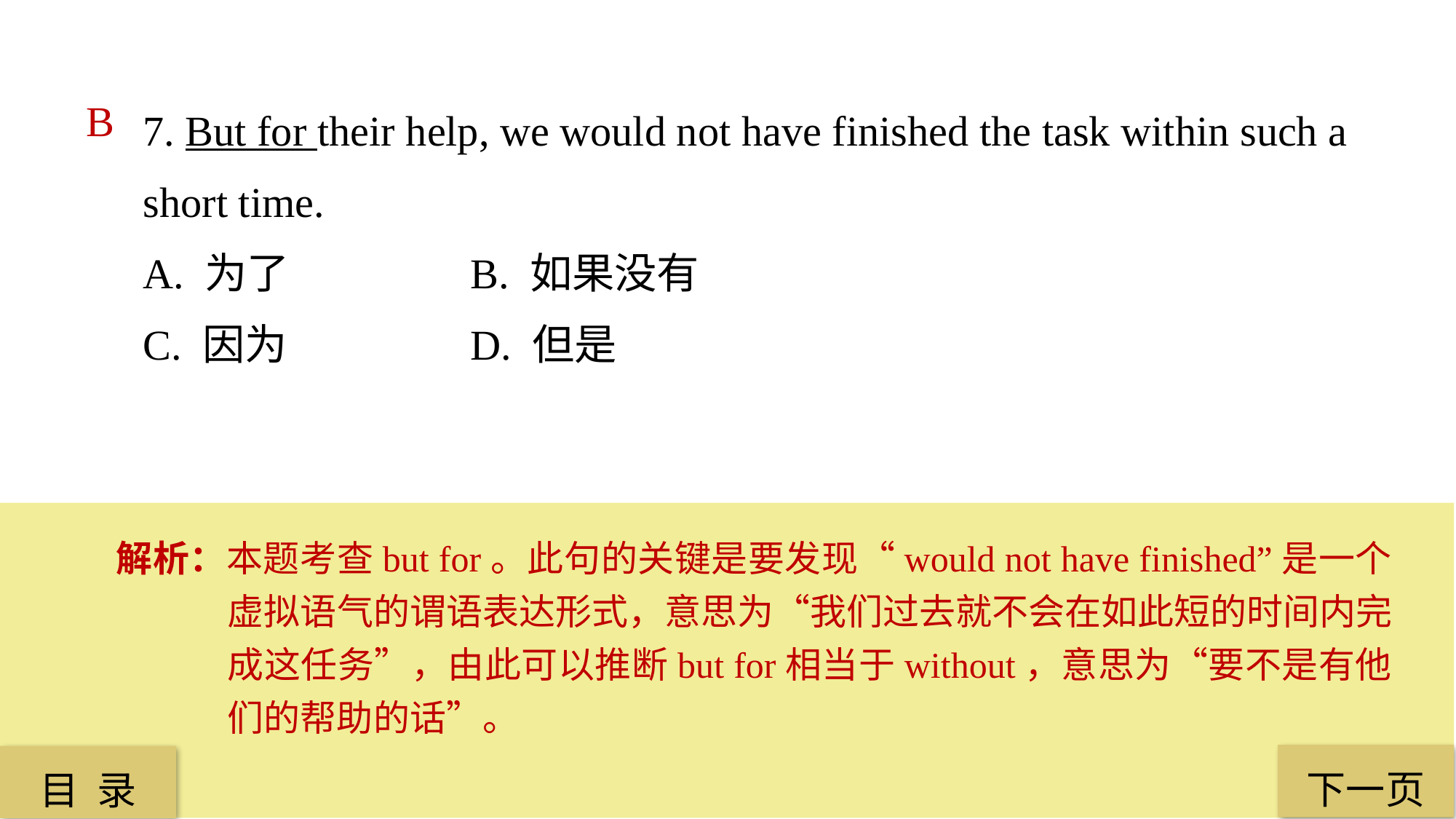

7. But for their help, we would not have finished the task within such a short time.
A. 为了 		B. 如果没有
C. 因为 		D. 但是
B
解析：本题考查but for。此句的关键是要发现“would not have finished”是一个虚拟语气的谓语表达形式，意思为“我们过去就不会在如此短的时间内完成这任务”，由此可以推断but for相当于without，意思为“要不是有他们的帮助的话”。